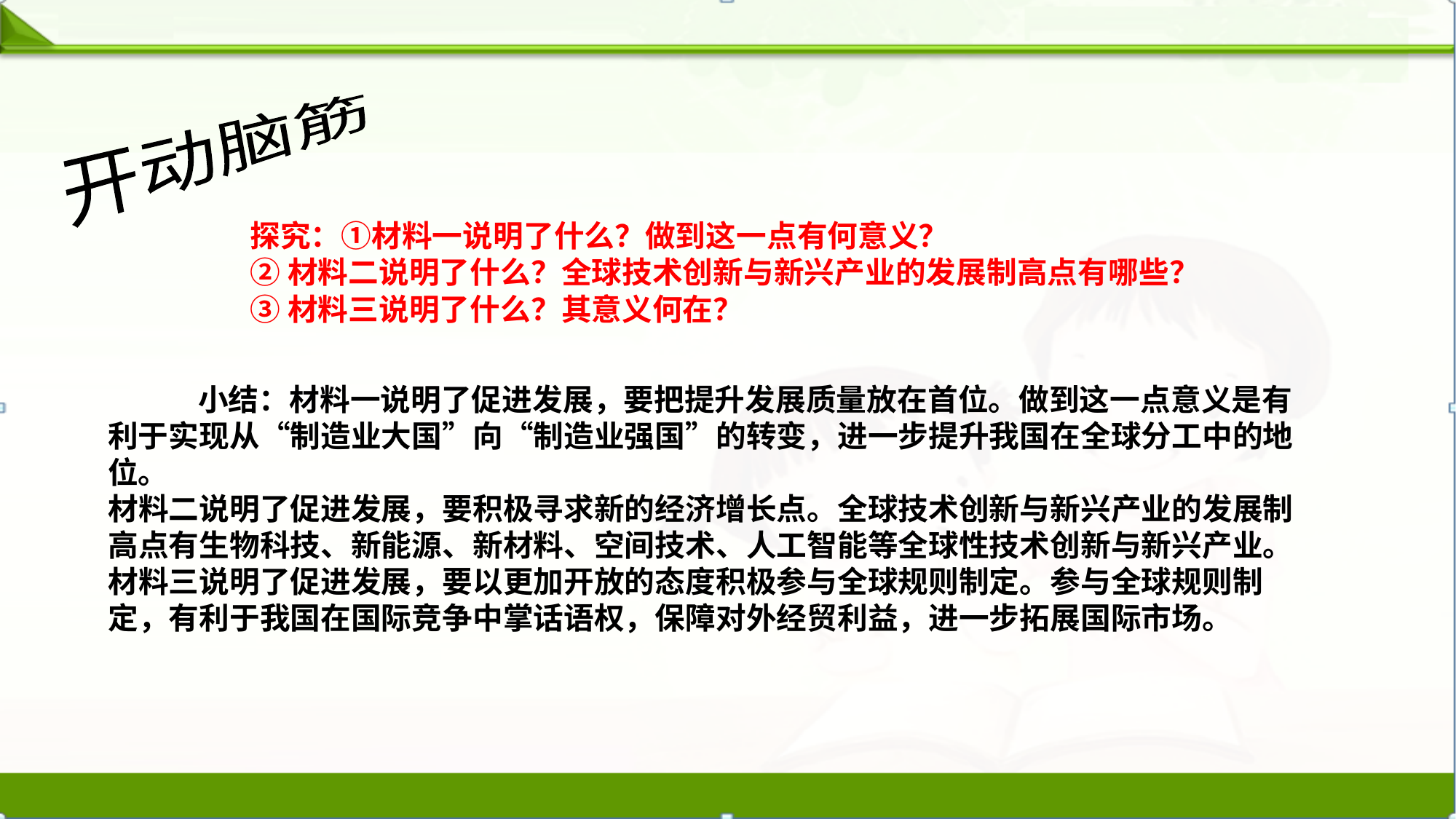

开动脑筋
探究：①材料一说明了什么？做到这一点有何意义？
②材料二说明了什么？全球技术创新与新兴产业的发展制高点有哪些？
③材料三说明了什么？其意义何在？
            小结：材料一说明了促进发展，要把提升发展质量放在首位。做到这一点意义是有利于实现从“制造业大国”向“制造业强国”的转变，进一步提升我国在全球分工中的地位。
材料二说明了促进发展，要积极寻求新的经济增长点。全球技术创新与新兴产业的发展制高点有生物科技、新能源、新材料、空间技术、人工智能等全球性技术创新与新兴产业。
材料三说明了促进发展，要以更加开放的态度积极参与全球规则制定。参与全球规则制定，有利于我国在国际竞争中掌话语权，保障对外经贸利益，进一步拓展国际市场。